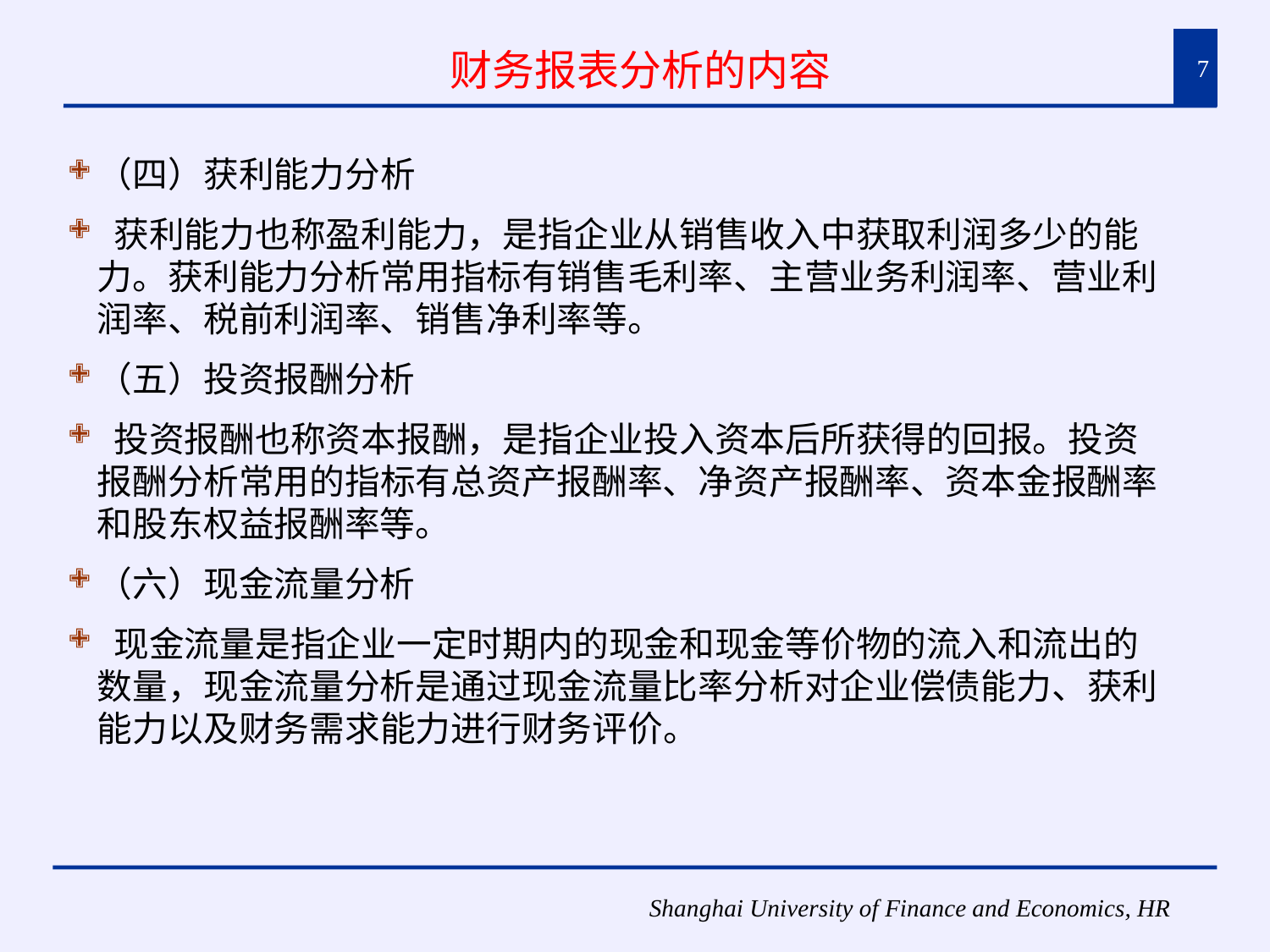

财务报表分析的内容
7
（四）获利能力分析
 获利能力也称盈利能力，是指企业从销售收入中获取利润多少的能力。获利能力分析常用指标有销售毛利率、主营业务利润率、营业利润率、税前利润率、销售净利率等。
（五）投资报酬分析
 投资报酬也称资本报酬，是指企业投入资本后所获得的回报。投资报酬分析常用的指标有总资产报酬率、净资产报酬率、资本金报酬率和股东权益报酬率等。
（六）现金流量分析
 现金流量是指企业一定时期内的现金和现金等价物的流入和流出的数量，现金流量分析是通过现金流量比率分析对企业偿债能力、获利能力以及财务需求能力进行财务评价。